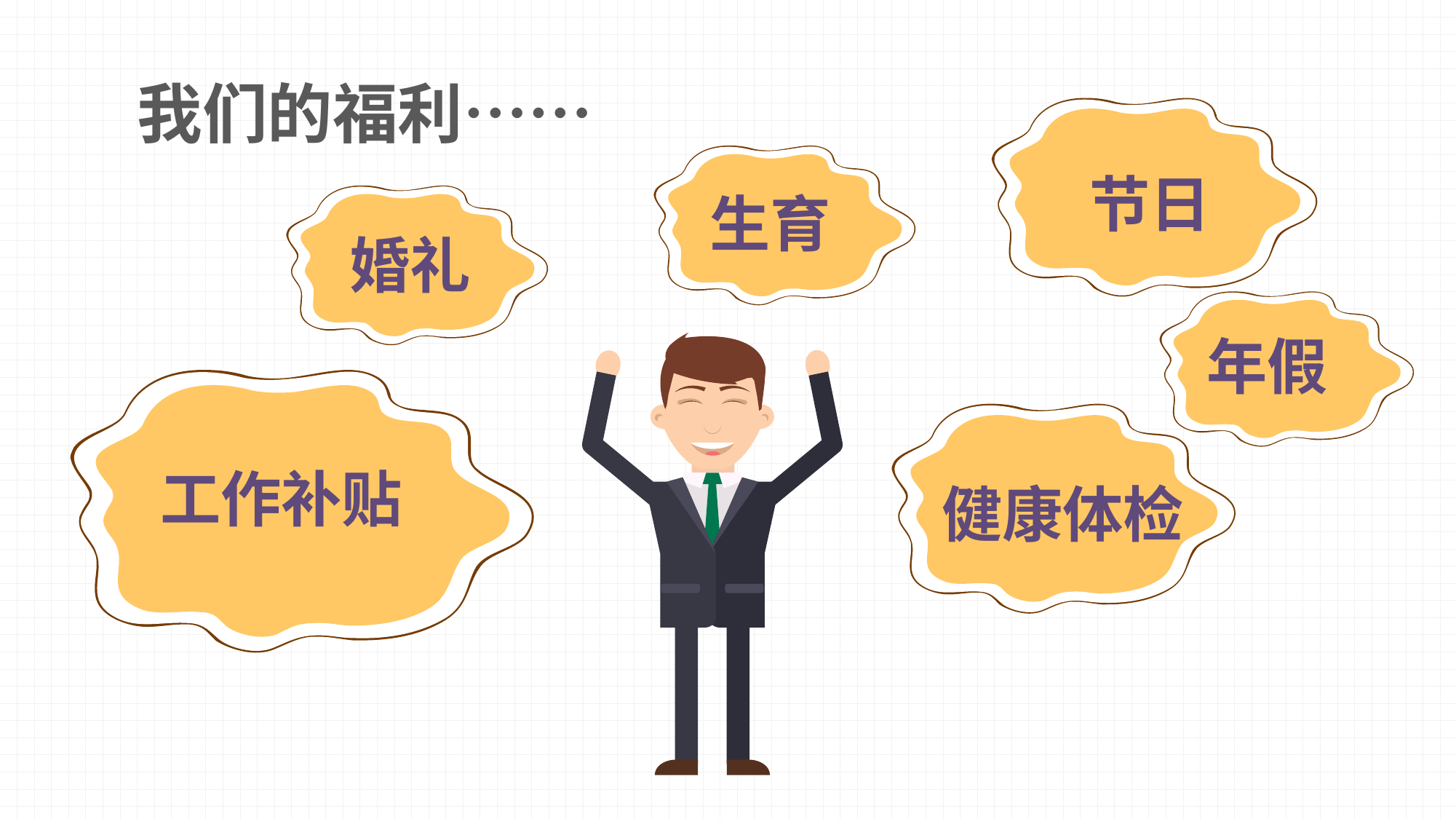

我们的福利……

节日

生育

婚礼

年假

工作补贴

健康体检